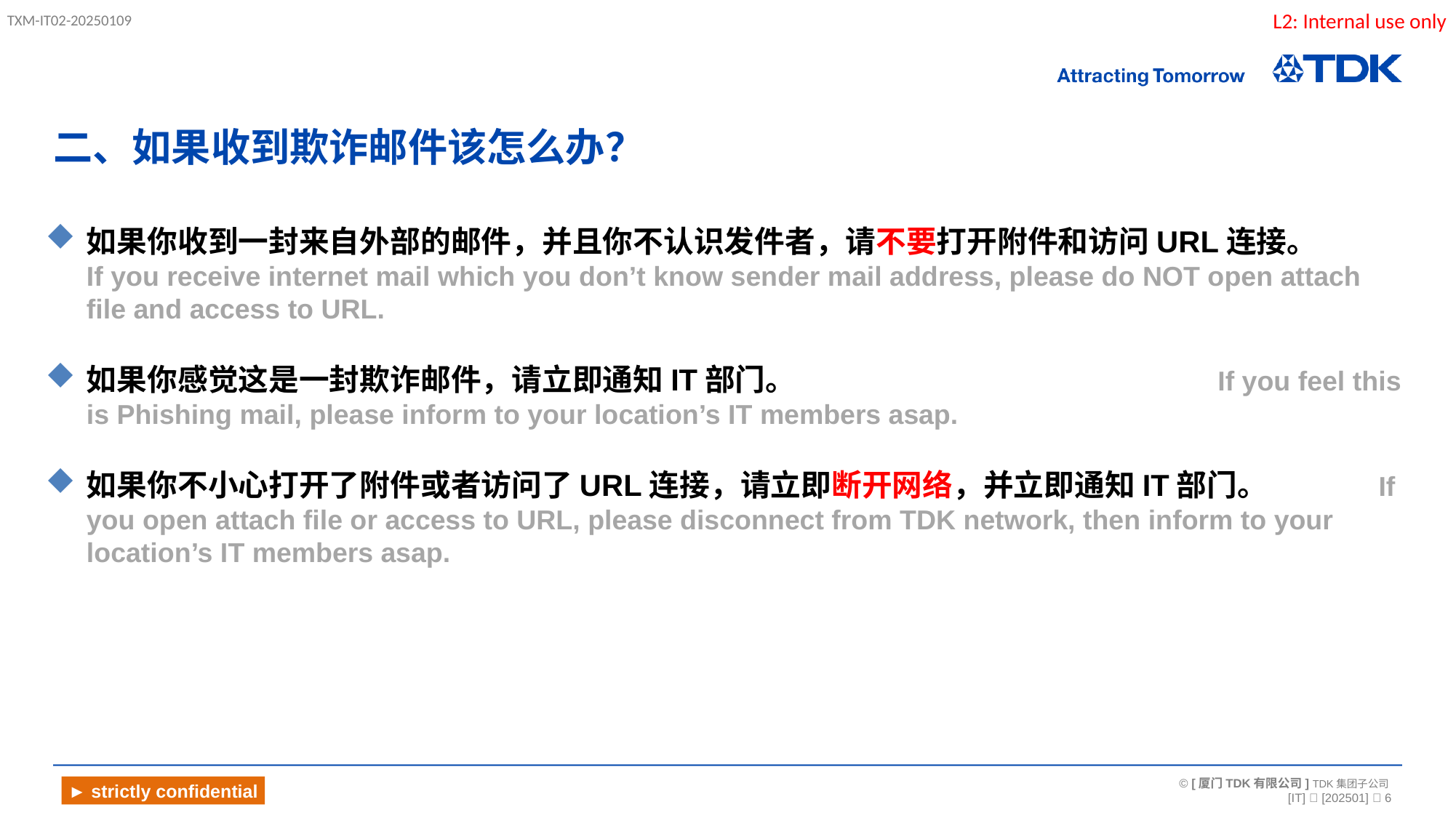

# 二、如果收到欺诈邮件该怎么办？
如果你收到一封来自外部的邮件，并且你不认识发件者，请不要打开附件和访问URL连接。            If you receive internet mail which you don’t know sender mail address, please do NOT open attach file and access to URL.

如果你感觉这是一封欺诈邮件，请立即通知IT部门。                                                            If you feel this is Phishing mail, please inform to your location’s IT members asap.

如果你不小心打开了附件或者访问了URL连接，请立即断开网络，并立即通知IT部门。               If you open attach file or access to URL, please disconnect from TDK network, then inform to your location’s IT members asap.